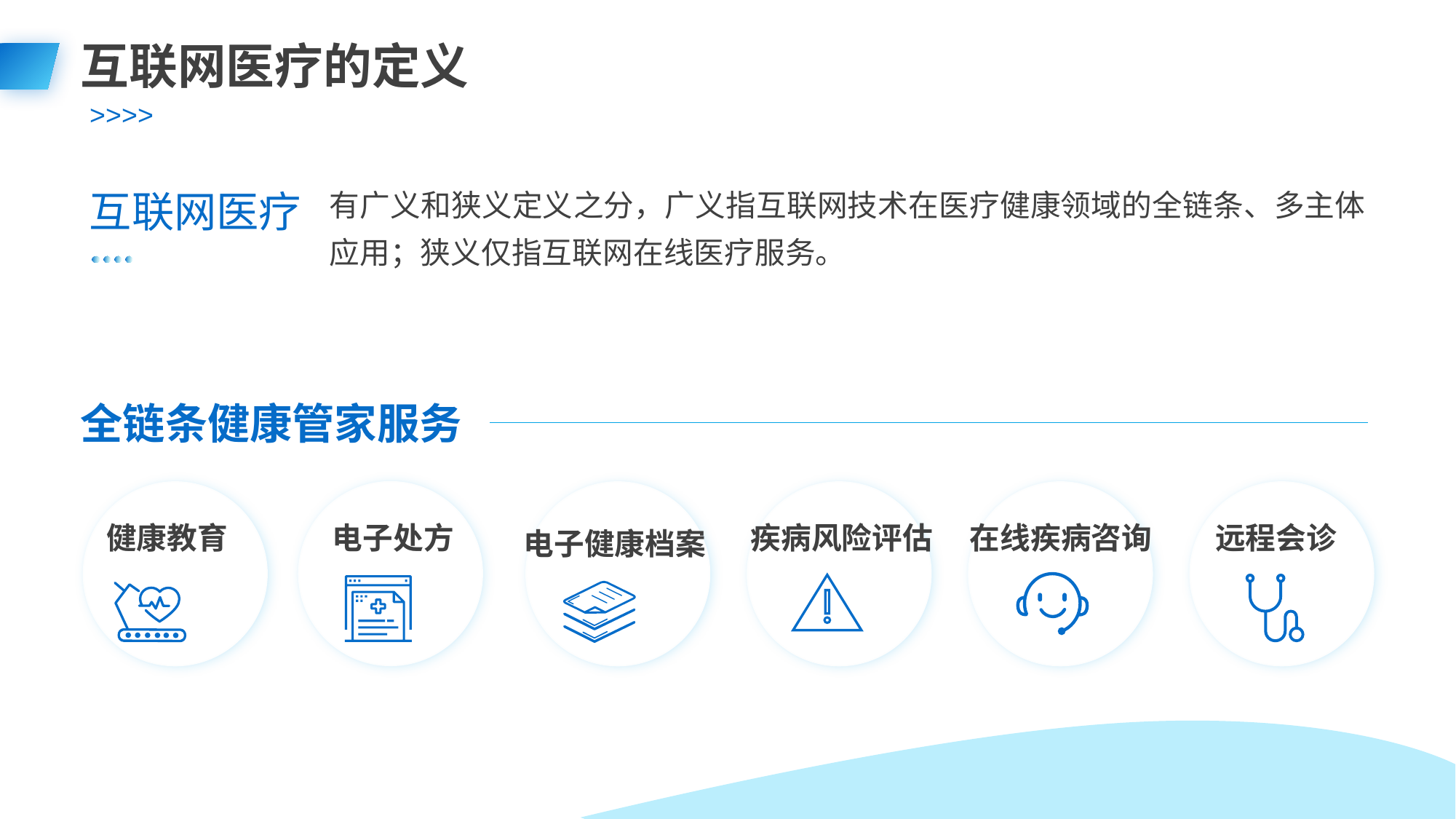

互联网医疗的定义
有广义和狭义定义之分，广义指互联网技术在医疗健康领域的全链条、多主体应用；狭义仅指互联网在线医疗服务。
互联网医疗

全链条健康管家服务

健康教育
电子处方
电子健康档案
疾病风险评估
在线疾病咨询
远程会诊